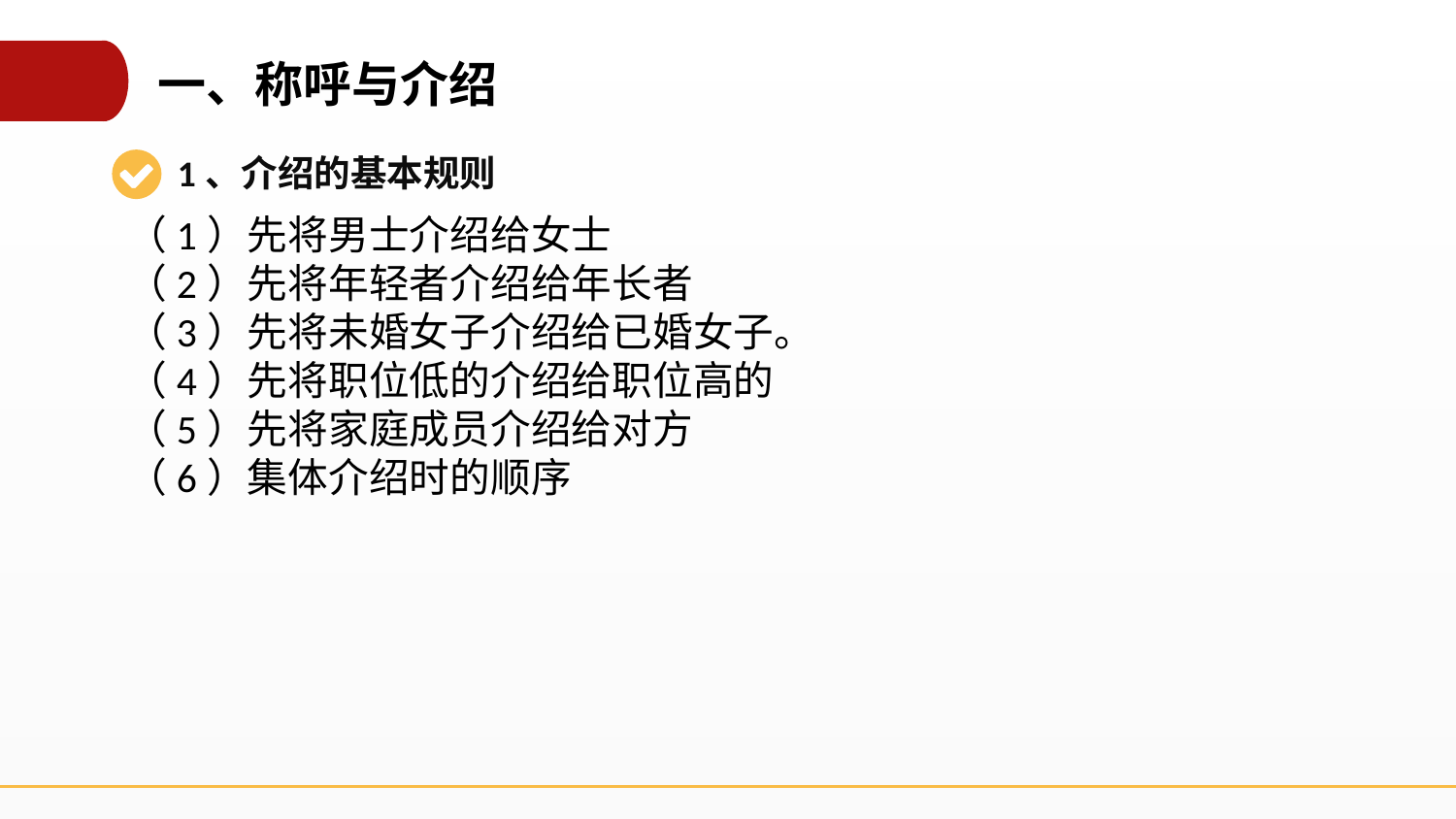

一、称呼与介绍

1、介绍的基本规则
（1）先将男士介绍给女士
（2）先将年轻者介绍给年长者
（3）先将未婚女子介绍给已婚女子。
（4）先将职位低的介绍给职位高的
（5）先将家庭成员介绍给对方
（6）集体介绍时的顺序